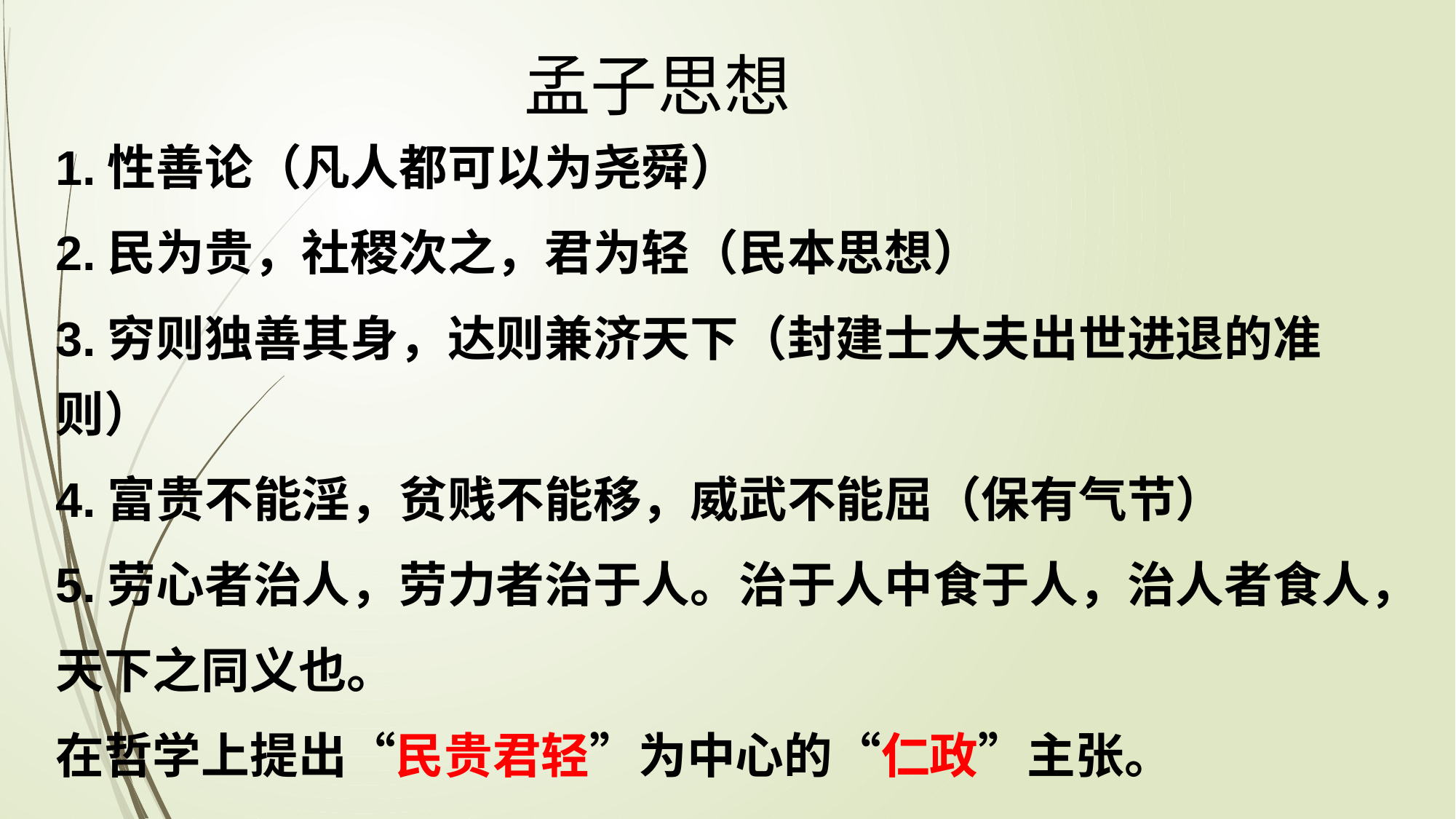

孟子思想
1.性善论（凡人都可以为尧舜）
2.民为贵，社稷次之，君为轻（民本思想）
3.穷则独善其身，达则兼济天下（封建士大夫出世进退的准则）
4.富贵不能淫，贫贱不能移，威武不能屈（保有气节）
5.劳心者治人，劳力者治于人。治于人中食于人，治人者食人，
天下之同义也。
在哲学上提出“民贵君轻”为中心的“仁政”主张。